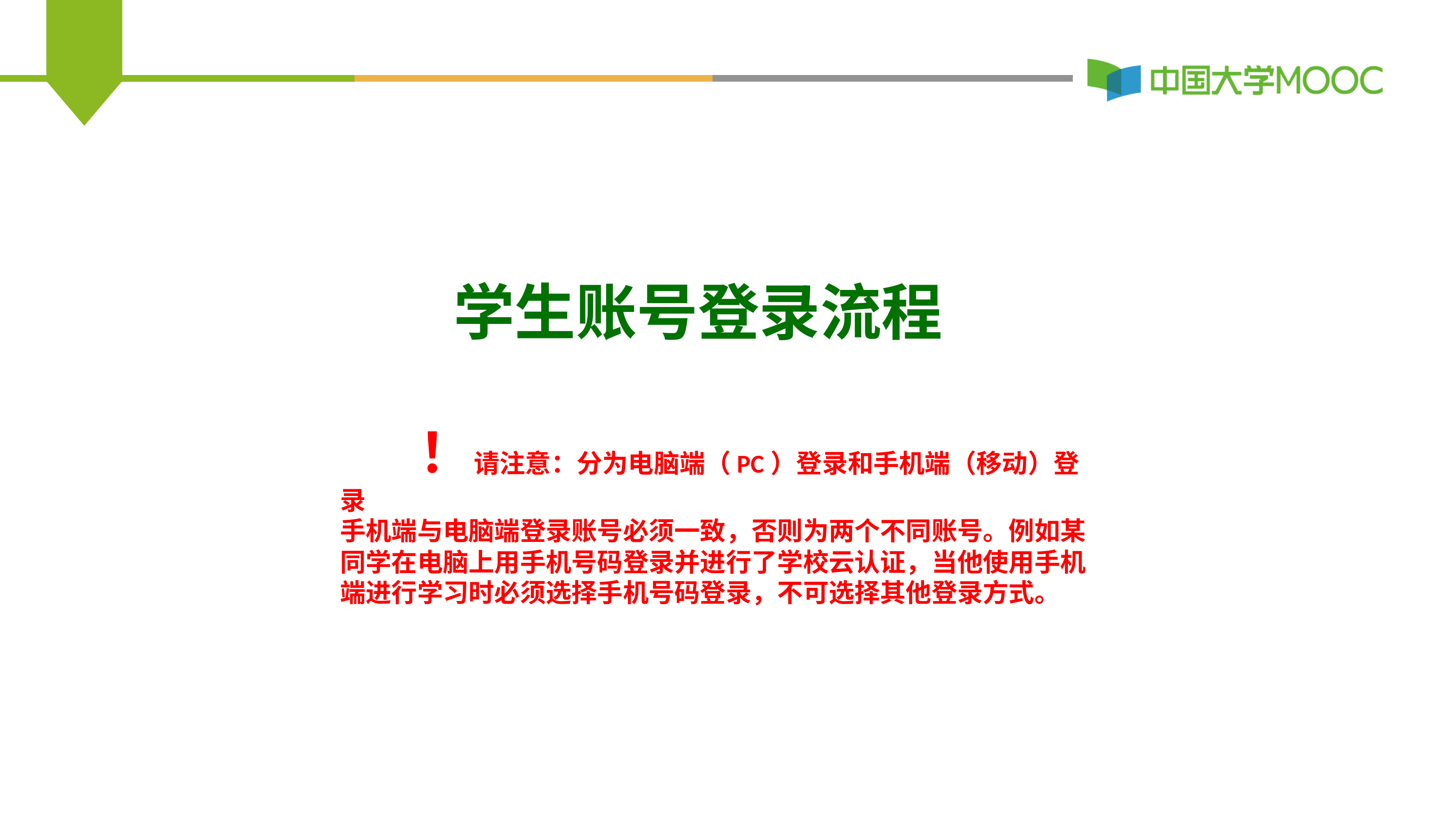

# 学生账号登录流程
          ！请注意：分为电脑端（PC）登录和手机端（移动）登录
手机端与电脑端登录账号必须一致，否则为两个不同账号。例如某同学在电脑上用手机号码登录并进行了学校云认证，当他使用手机端进行学习时必须选择手机号码登录，不可选择其他登录方式。